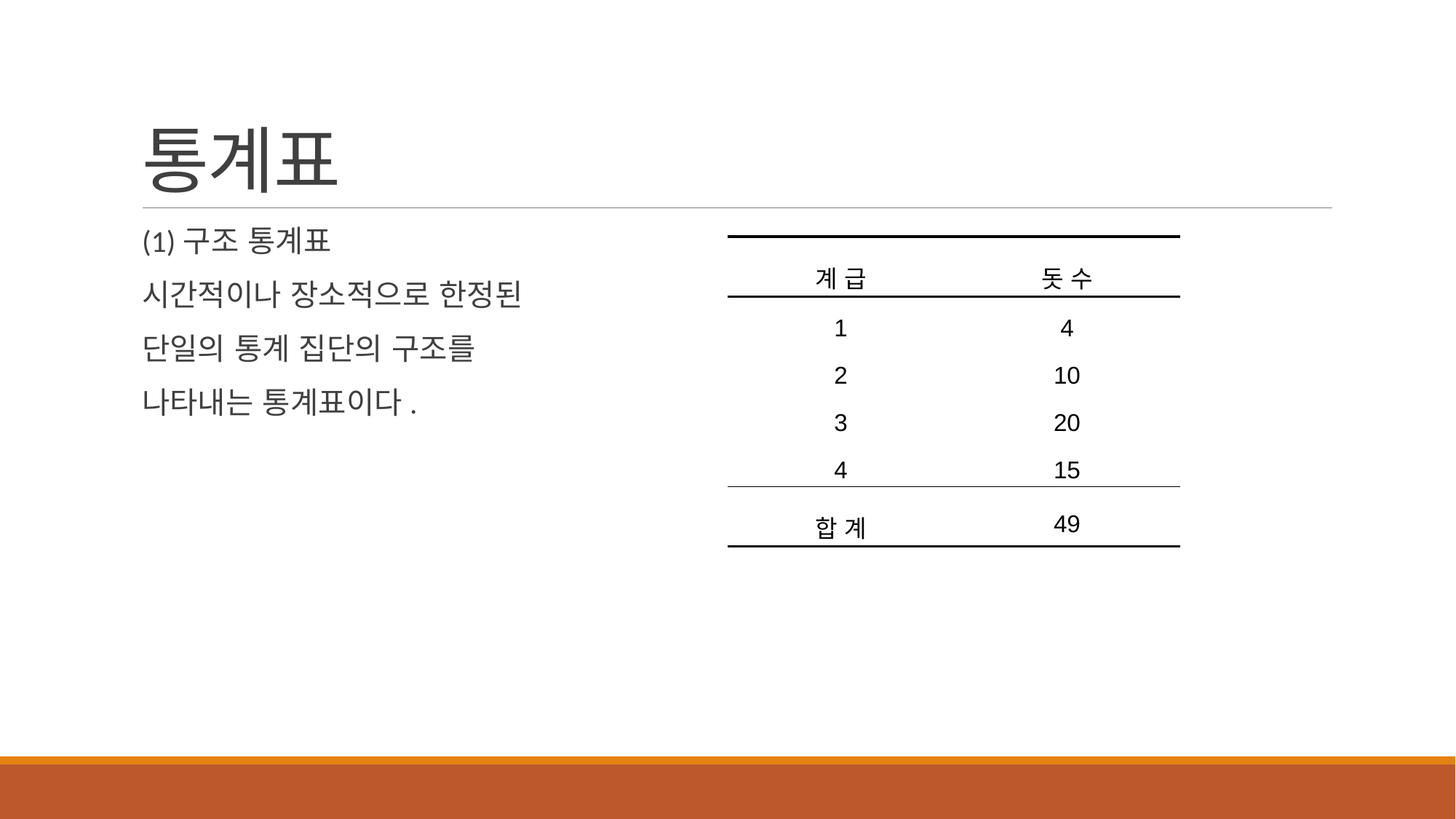

# 통계표
(1)구조 통계표
시간적이나 장소적으로 한정된
단일의 통계 집단의 구조를
나타내는 통계표이다.
| 계 급 | 돗 수 |
| --- | --- |
| 1 | 4 |
| 2 | 10 |
| 3 | 20 |
| 4 | 15 |
| 합 계 | 49 |